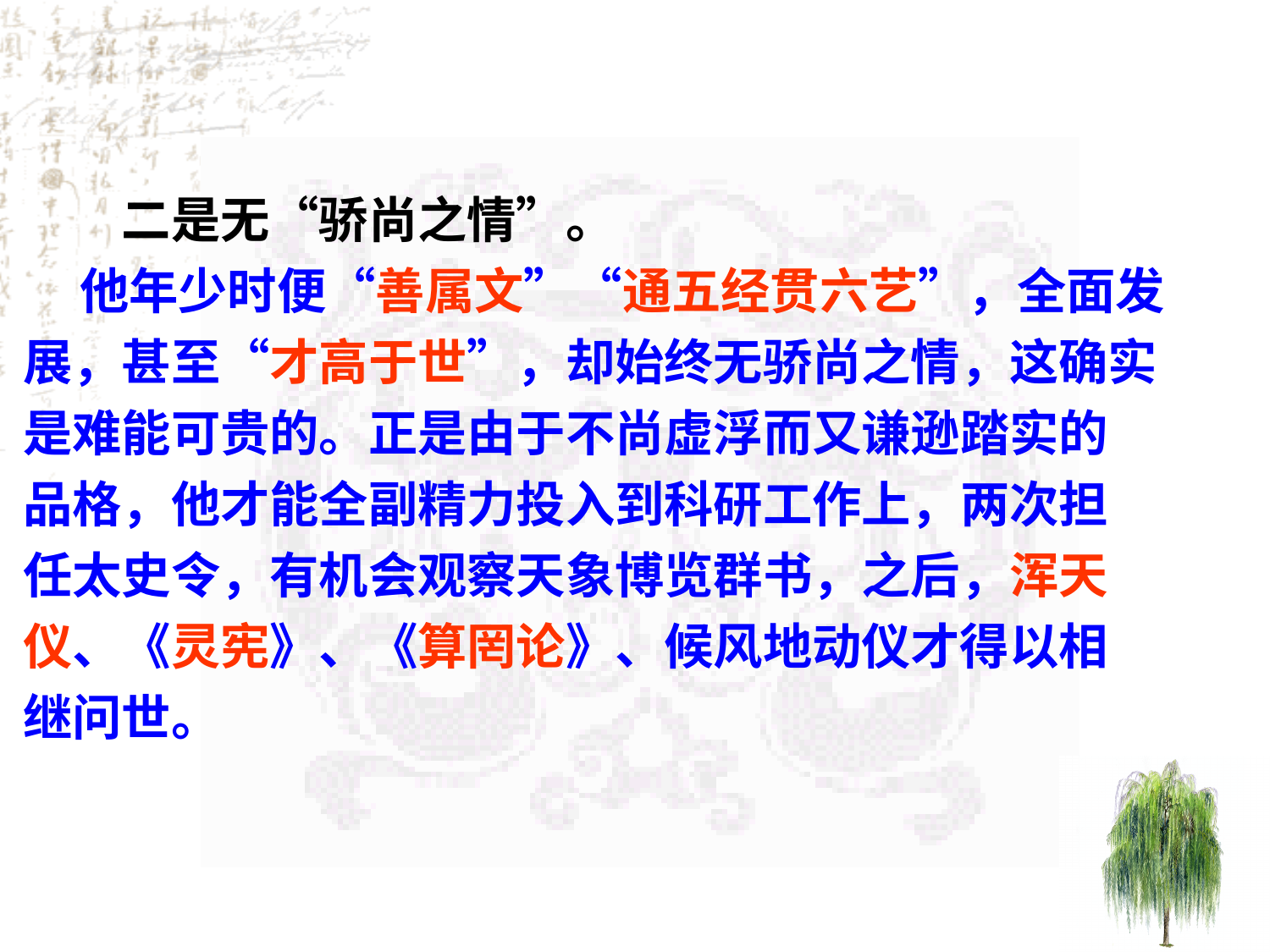

二是无“骄尚之情”。
    他年少时便“善属文”“通五经贯六艺”，全面发
展，甚至“才高于世”，却始终无骄尚之情，这确实
是难能可贵的。正是由于不尚虚浮而又谦逊踏实的
品格，他才能全副精力投入到科研工作上，两次担
任太史令，有机会观察天象博览群书，之后，浑天
仪、《灵宪》、《算罔论》、候风地动仪才得以相
继问世。